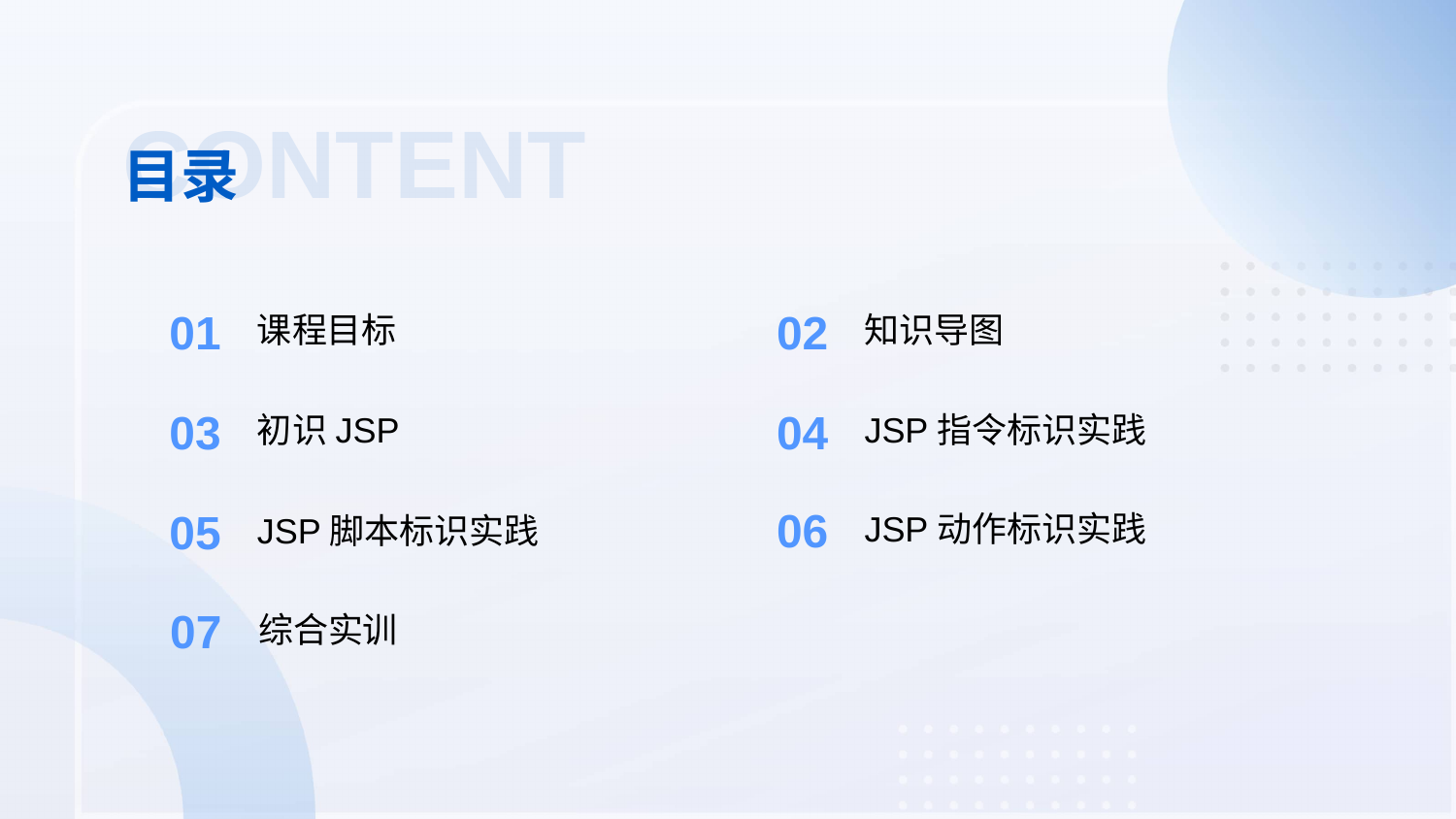

CONTENT
目录
01
02
课程目标
知识导图
03
04
初识JSP
JSP指令标识实践
06
05
JSP动作标识实践
JSP脚本标识实践
07
综合实训